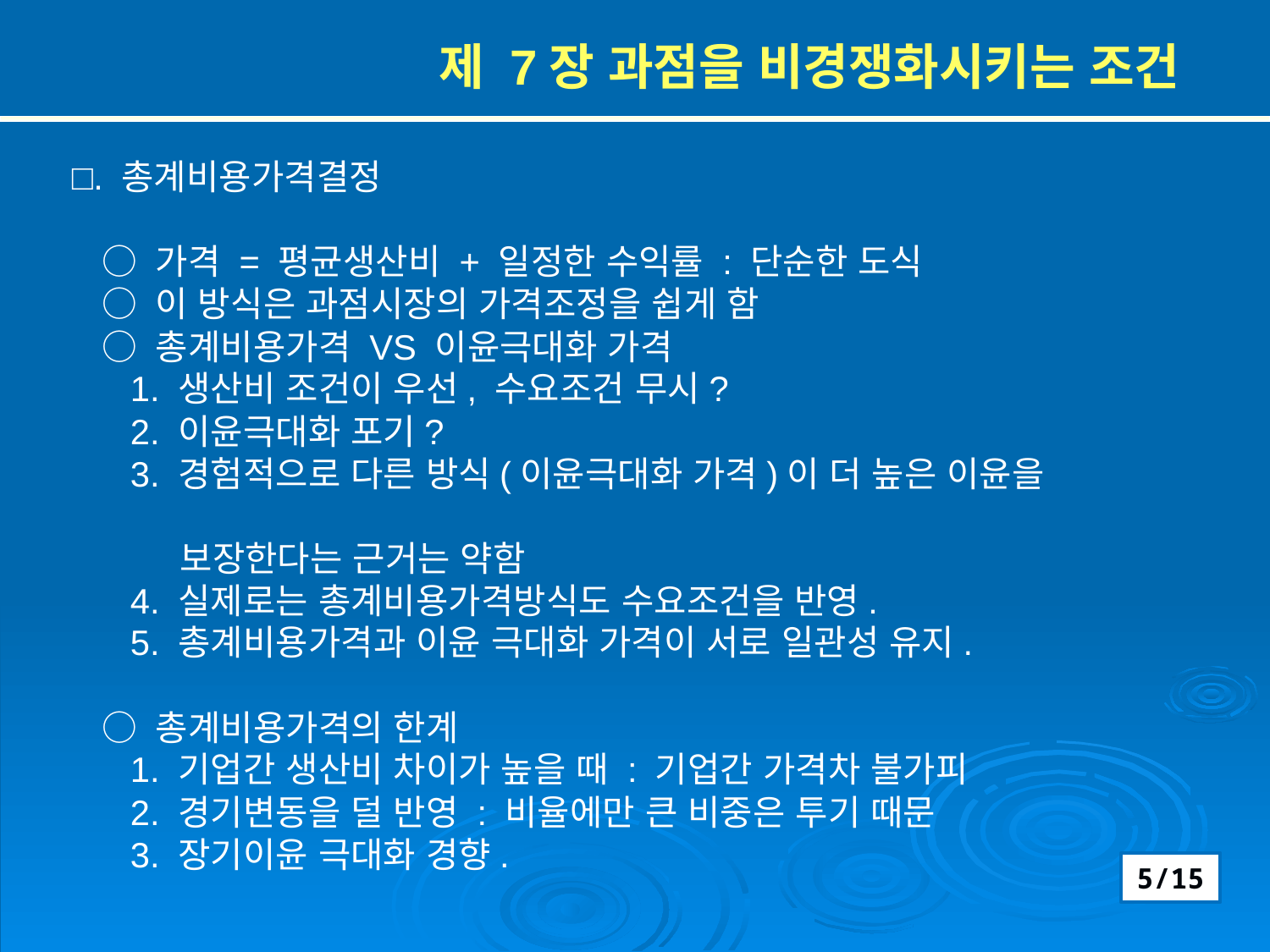

제 7장 과점을 비경쟁화시키는 조건

□. 총계비용가격결정

   ○ 가격 = 평균생산비 + 일정한 수익률 : 단순한 도식
   ○ 이 방식은 과점시장의 가격조정을 쉽게 함
   ○ 총계비용가격 VS 이윤극대화 가격
      1. 생산비 조건이 우선, 수요조건 무시?
      2. 이윤극대화 포기?
      3. 경험적으로 다른 방식(이윤극대화 가격)이 더 높은 이윤을
          보장한다는 근거는 약함
      4. 실제로는 총계비용가격방식도 수요조건을 반영.
      5. 총계비용가격과 이윤 극대화 가격이 서로 일관성 유지.

   ○ 총계비용가격의 한계
      1. 기업간 생산비 차이가 높을 때 : 기업간 가격차 불가피
      2. 경기변동을 덜 반영 : 비율에만 큰 비중은 투기 때문
      3. 장기이윤 극대화 경향.

5/15